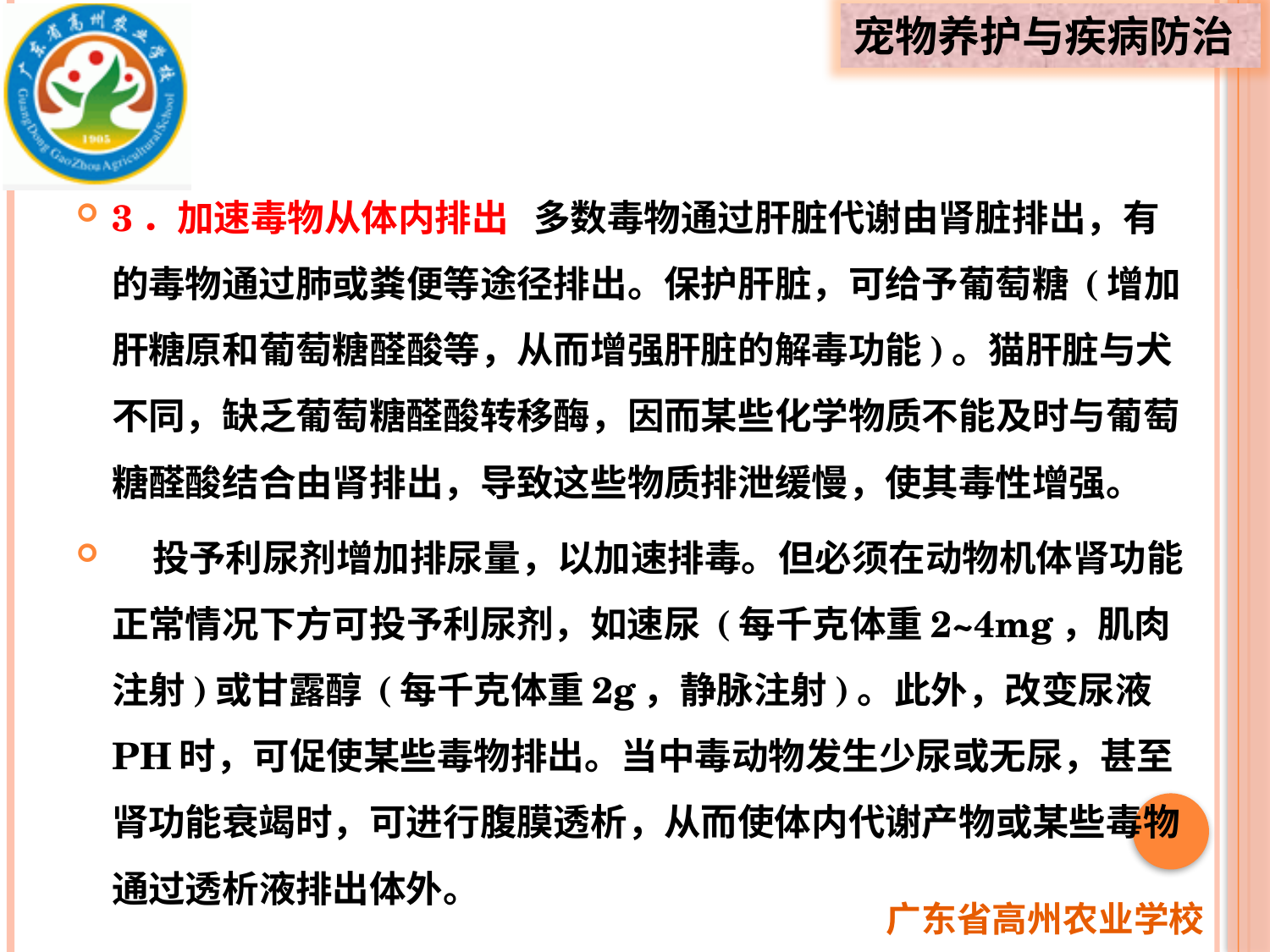

3．加速毒物从体内排出   多数毒物通过肝脏代谢由肾脏排出，有的毒物通过肺或粪便等途径排出。保护肝脏，可给予葡萄糖 (增加肝糖原和葡萄糖醛酸等，从而增强肝脏的解毒功能)。猫肝脏与犬不同，缺乏葡萄糖醛酸转移酶，因而某些化学物质不能及时与葡萄糖醛酸结合由肾排出，导致这些物质排泄缓慢，使其毒性增强。
    投予利尿剂增加排尿量，以加速排毒。但必须在动物机体肾功能正常情况下方可投予利尿剂，如速尿 (每千克体重2~4mg，肌肉注射)或甘露醇 (每千克体重2g，静脉注射)。此外，改变尿液PH时，可促使某些毒物排出。当中毒动物发生少尿或无尿，甚至肾功能衰竭时，可进行腹膜透析，从而使体内代谢产物或某些毒物通过透析液排出体外。